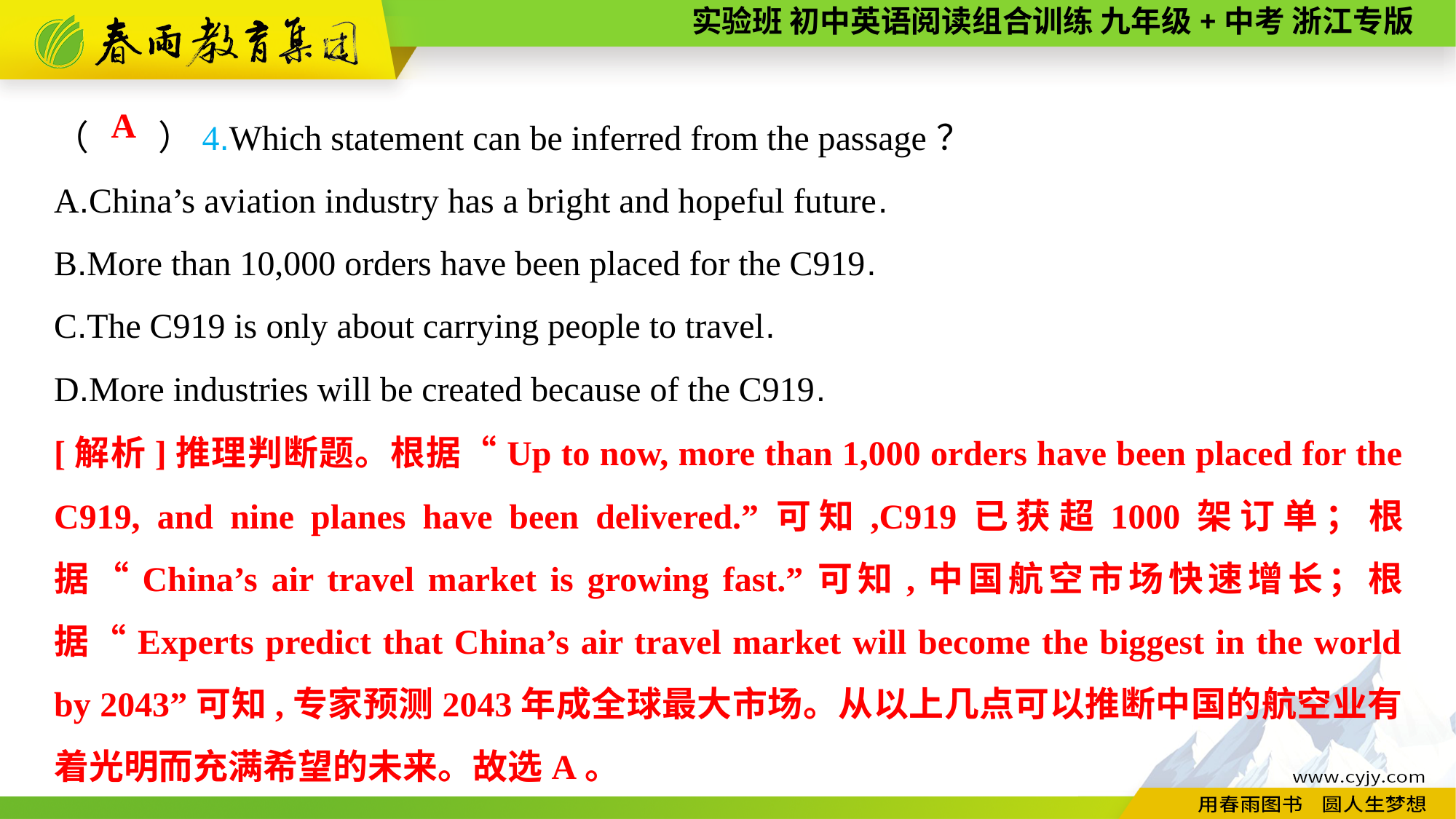

（　　）4.Which statement can be inferred from the passage？
A.China’s aviation industry has a bright and hopeful future.
B.More than 10,000 orders have been placed for the C919.
C.The C919 is only about carrying people to travel.
D.More industries will be created because of the C919.
A
[解析]推理判断题。根据“Up to now, more than 1,000 orders have been placed for the C919, and nine planes have been delivered.”可知,C919已获超1000架订单；根据“China’s air travel market is growing fast.”可知,中国航空市场快速增长；根据“Experts predict that China’s air travel market will become the biggest in the world by 2043”可知,专家预测2043年成全球最大市场。从以上几点可以推断中国的航空业有着光明而充满希望的未来。故选A。